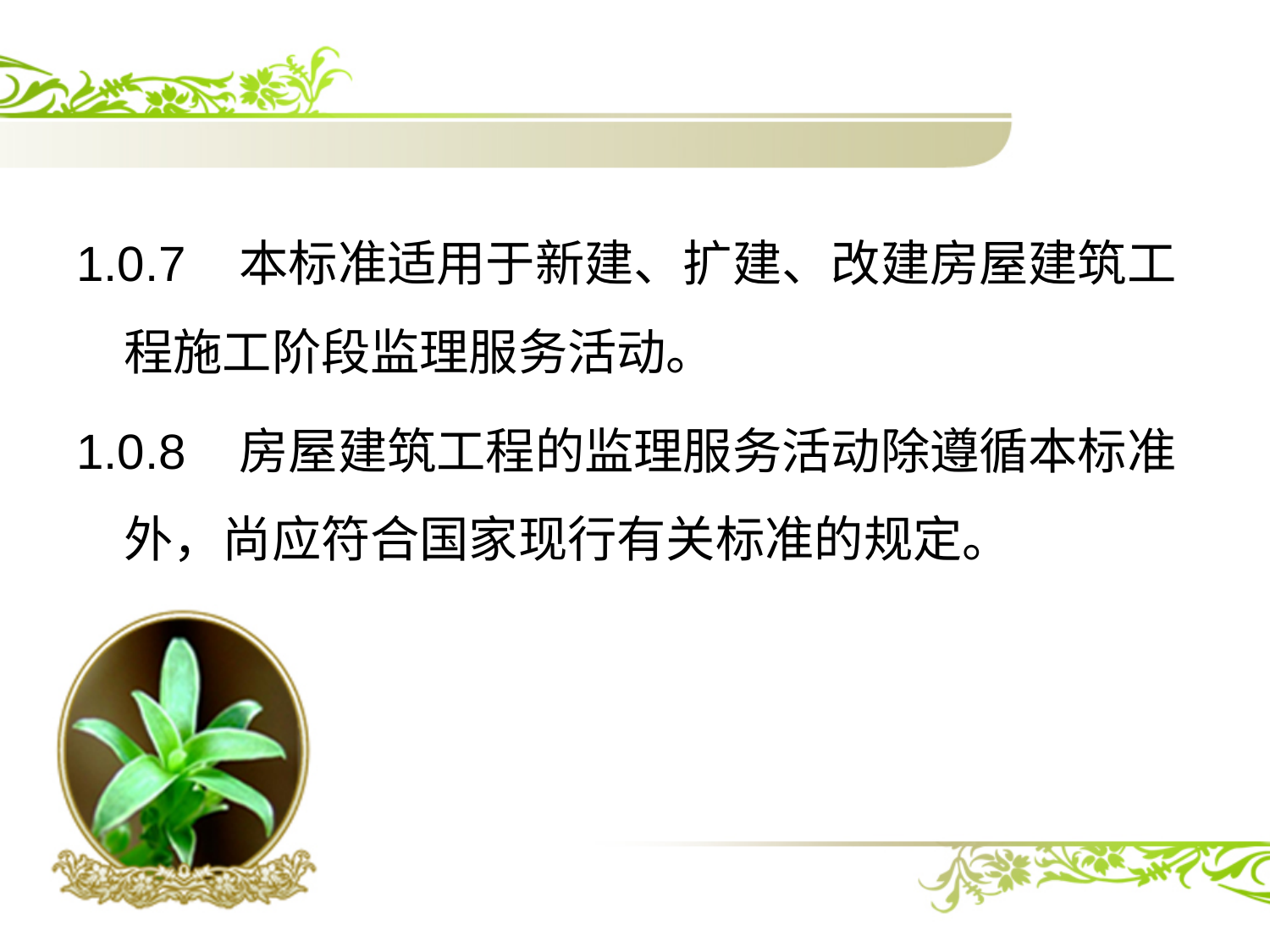

1.0.7   本标准适用于新建、扩建、改建房屋建筑工程施工阶段监理服务活动。
1.0.8   房屋建筑工程的监理服务活动除遵循本标准外，尚应符合国家现行有关标准的规定。